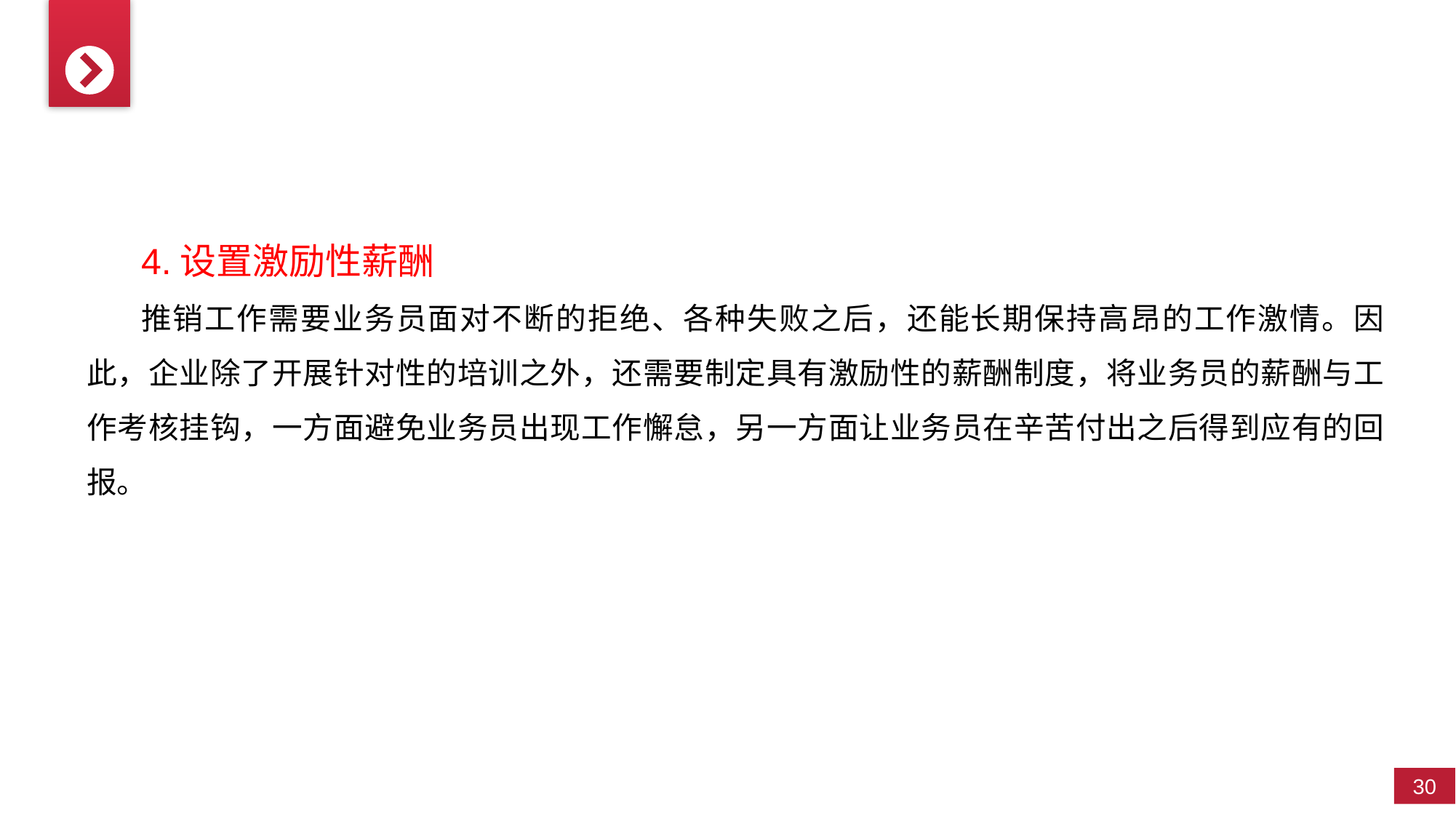

4.设置激励性薪酬
推销工作需要业务员面对不断的拒绝、各种失败之后，还能长期保持高昂的工作激情。因此，企业除了开展针对性的培训之外，还需要制定具有激励性的薪酬制度，将业务员的薪酬与工作考核挂钩，一方面避免业务员出现工作懈怠，另一方面让业务员在辛苦付出之后得到应有的回报。